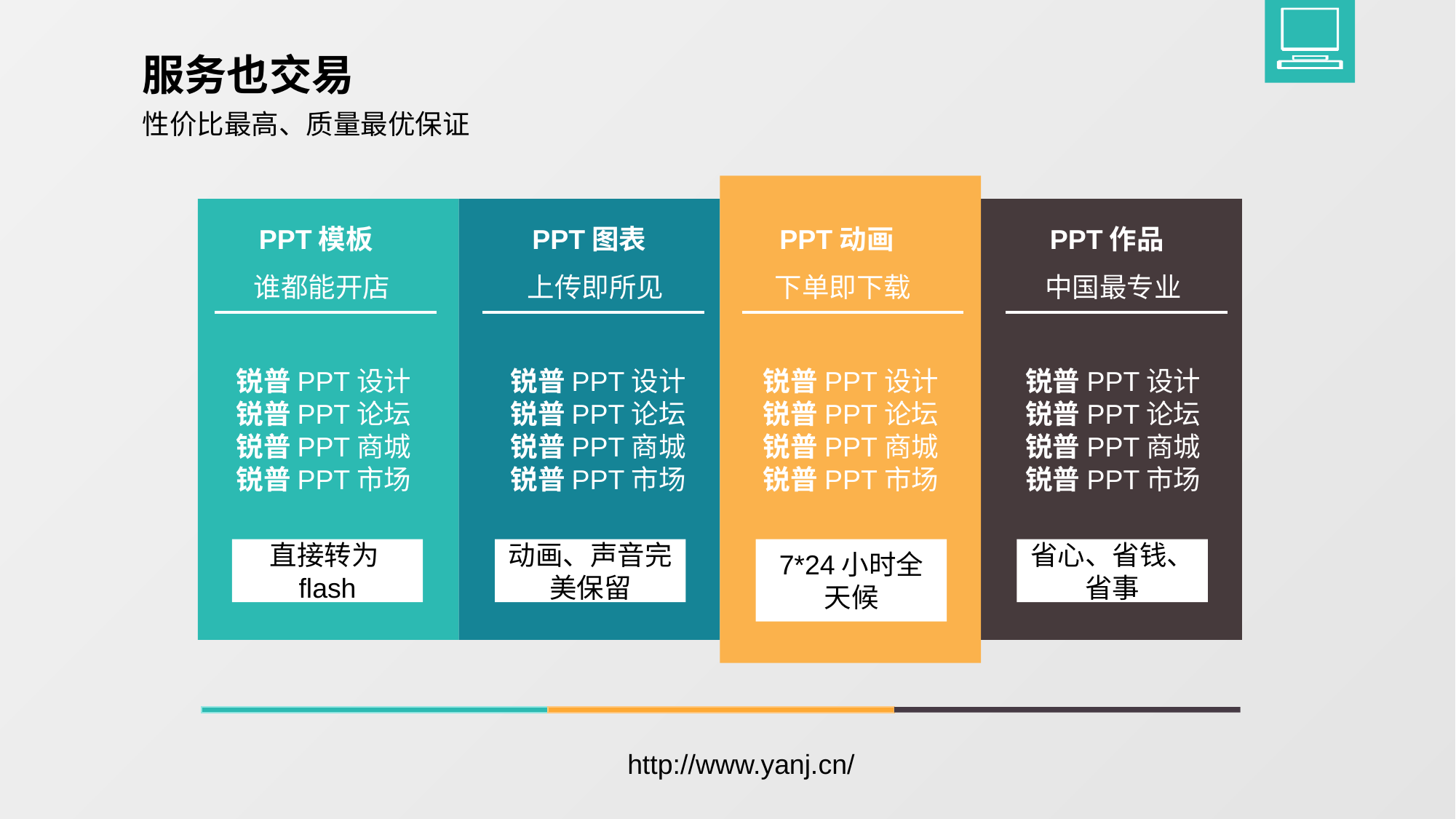

服务也交易
性价比最高、质量最优保证

PPT模板
PPT图表
PPT动画
PPT作品
谁都能开店
上传即所见
下单即下载
中国最专业
锐普PPT设计
锐普PPT论坛
锐普PPT商城
锐普PPT市场
锐普PPT设计
锐普PPT论坛
锐普PPT商城
锐普PPT市场
锐普PPT设计
锐普PPT论坛
锐普PPT商城
锐普PPT市场
锐普PPT设计
锐普PPT论坛
锐普PPT商城
锐普PPT市场

直接转为flash

动画、声音完美保留

省心、省钱、省事

7*24小时全天候

http://www.yanj.cn/